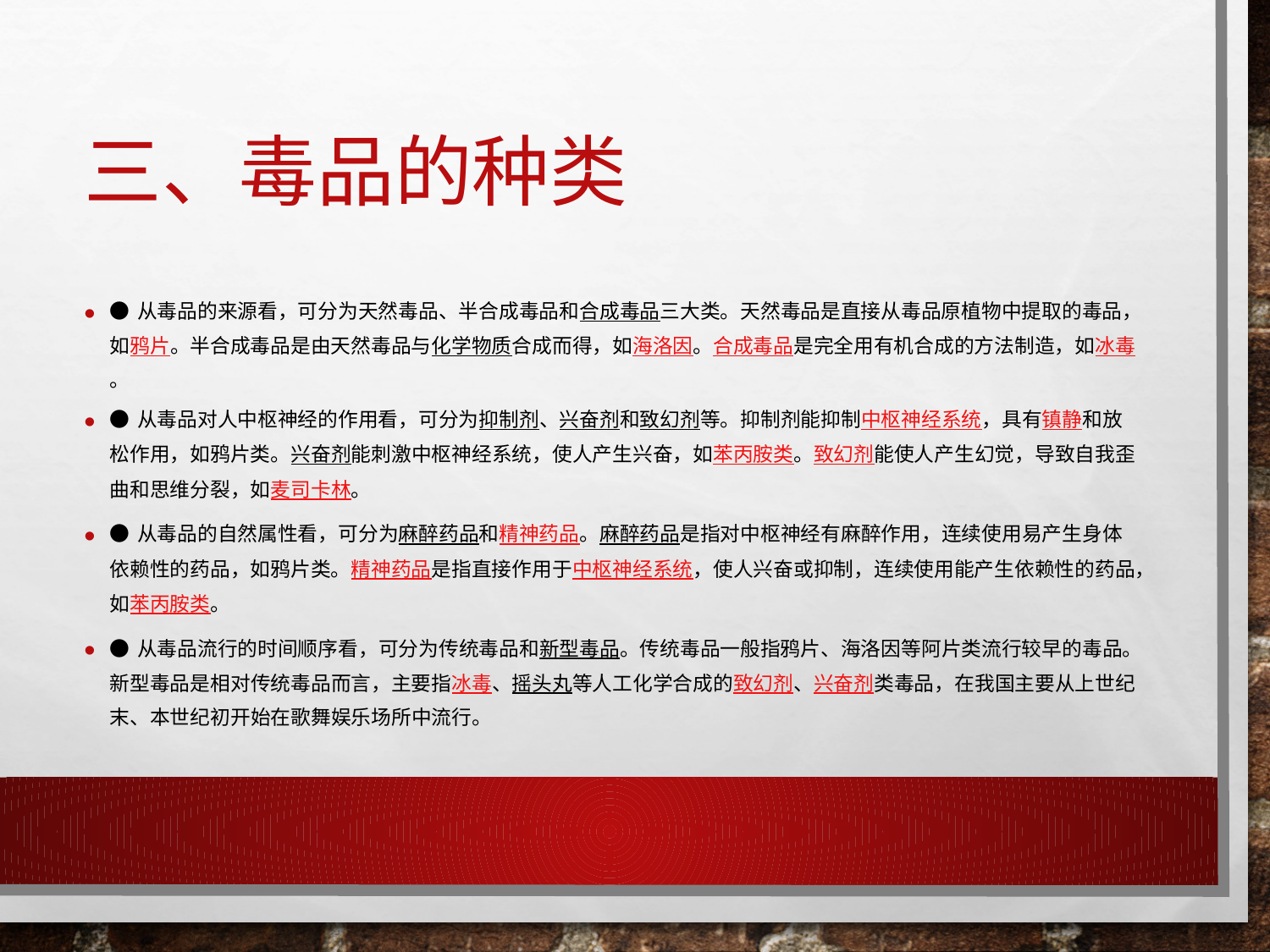

# 三、毒品的种类
● 从毒品的来源看，可分为天然毒品、半合成毒品和合成毒品三大类。天然毒品是直接从毒品原植物中提取的毒品，如鸦片。半合成毒品是由天然毒品与化学物质合成而得，如海洛因。合成毒品是完全用有机合成的方法制造，如冰毒。
● 从毒品对人中枢神经的作用看，可分为抑制剂、兴奋剂和致幻剂等。抑制剂能抑制中枢神经系统，具有镇静和放松作用，如鸦片类。兴奋剂能刺激中枢神经系统，使人产生兴奋，如苯丙胺类。致幻剂能使人产生幻觉，导致自我歪曲和思维分裂，如麦司卡林。
● 从毒品的自然属性看，可分为麻醉药品和精神药品。麻醉药品是指对中枢神经有麻醉作用，连续使用易产生身体依赖性的药品，如鸦片类。精神药品是指直接作用于中枢神经系统，使人兴奋或抑制，连续使用能产生依赖性的药品，如苯丙胺类。
● 从毒品流行的时间顺序看，可分为传统毒品和新型毒品。传统毒品一般指鸦片、海洛因等阿片类流行较早的毒品。新型毒品是相对传统毒品而言，主要指冰毒、摇头丸等人工化学合成的致幻剂、兴奋剂类毒品，在我国主要从上世纪末、本世纪初开始在歌舞娱乐场所中流行。